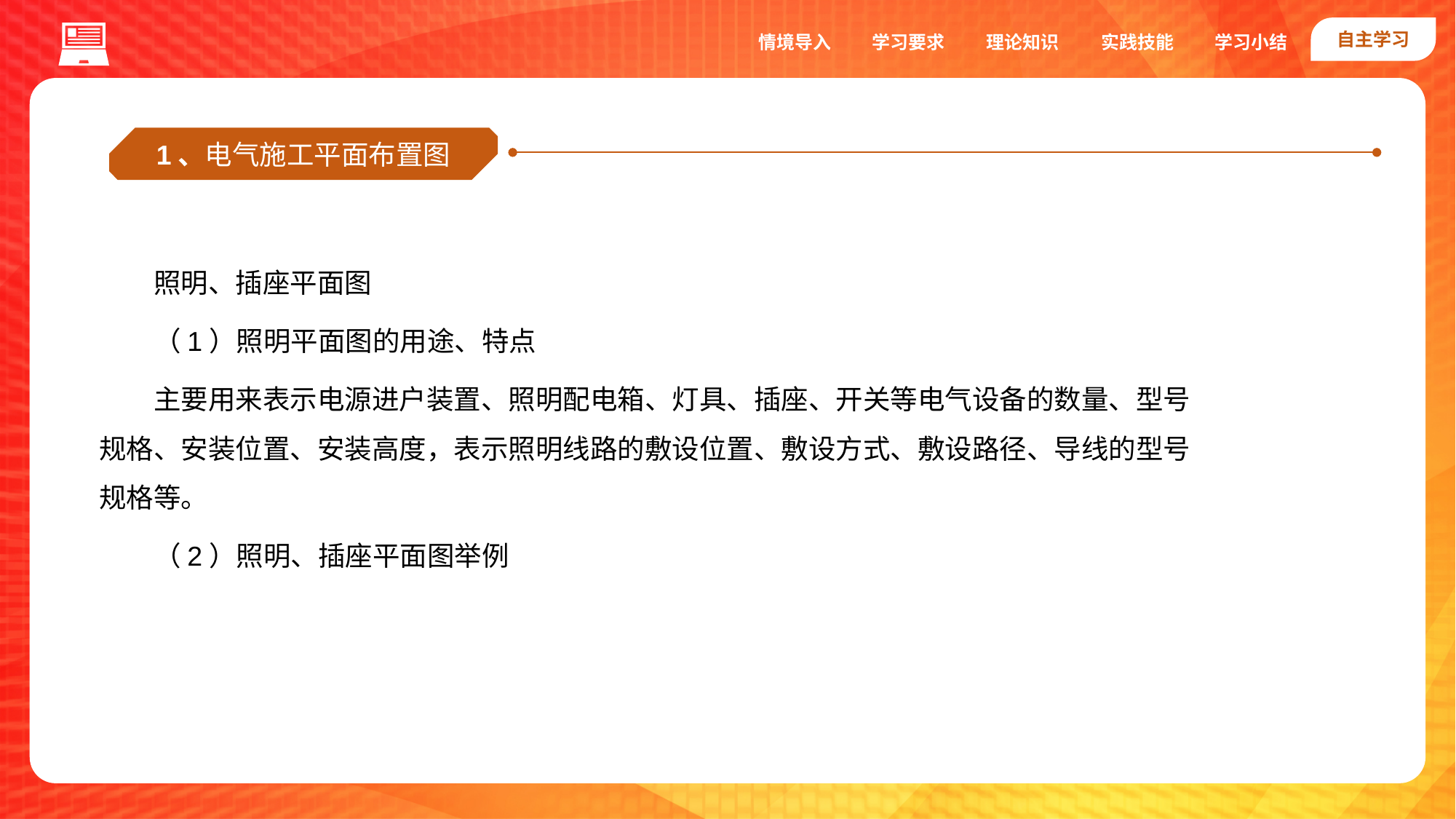

自主学习
实践技能
情境导入
学习要求
理论知识
学习小结

1、电气施工平面布置图
照明、插座平面图
（1）照明平面图的用途、特点
主要用来表示电源进户装置、照明配电箱、灯具、插座、开关等电气设备的数量、型号规格、安装位置、安装高度，表示照明线路的敷设位置、敷设方式、敷设路径、导线的型号规格等。
（2）照明、插座平面图举例